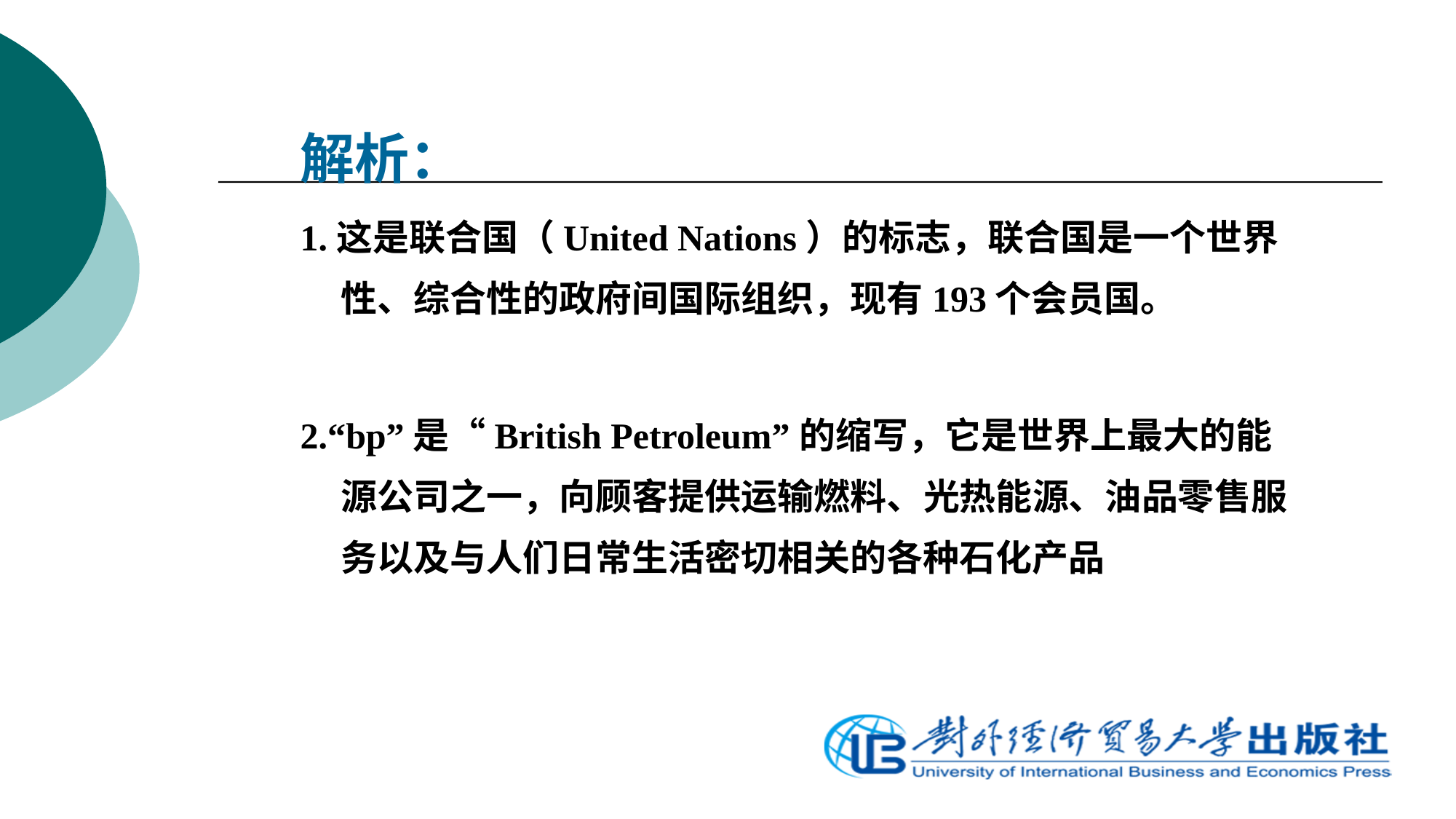

解析：
1.这是联合国（United Nations）的标志，联合国是一个世界性、综合性的政府间国际组织，现有193个会员国。

2.“bp”是“British Petroleum”的缩写，它是世界上最大的能源公司之一，向顾客提供运输燃料、光热能源、油品零售服务以及与人们日常生活密切相关的各种石化产品